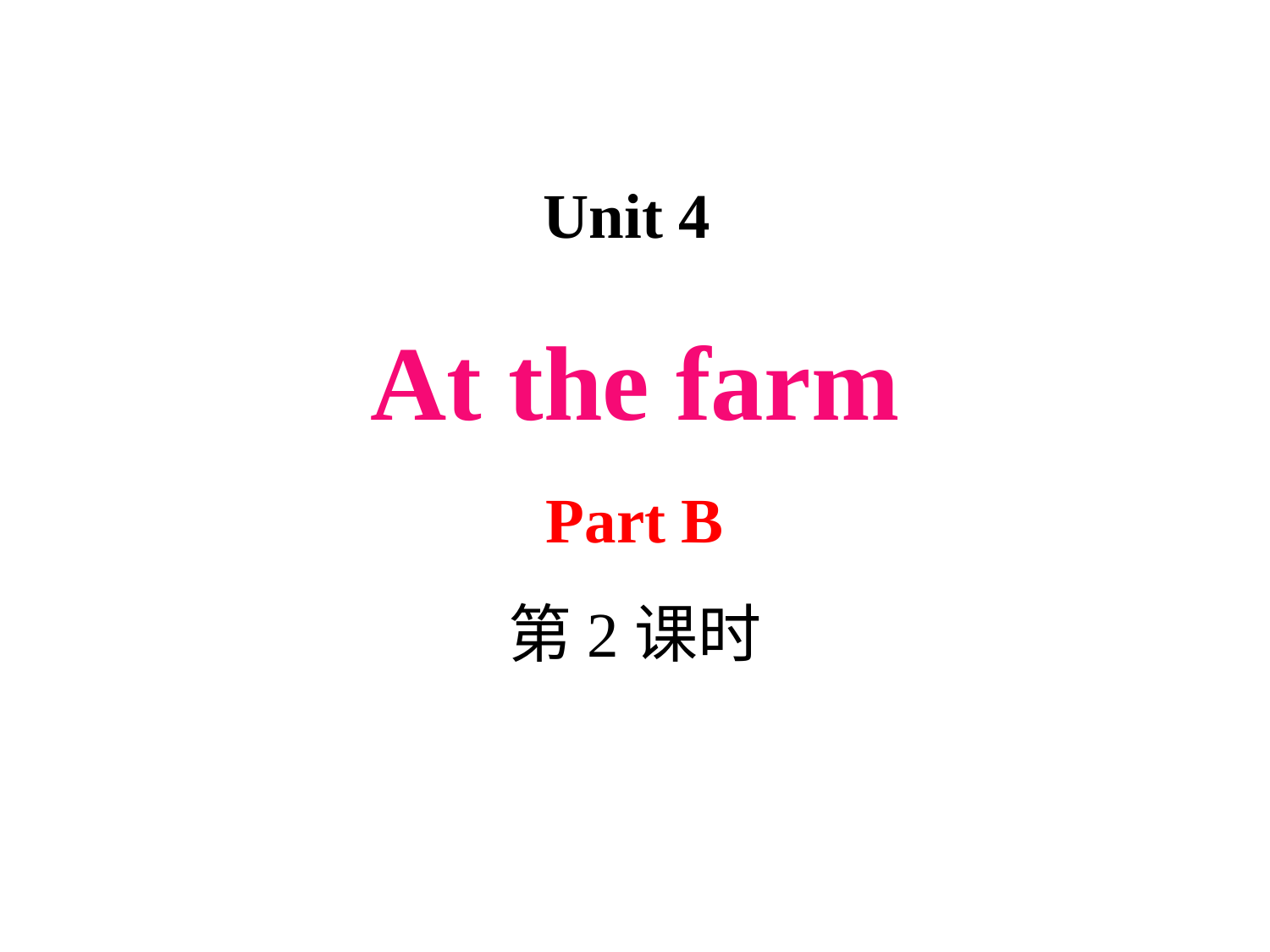

Unit 4
At the farm
Part B
第2课时